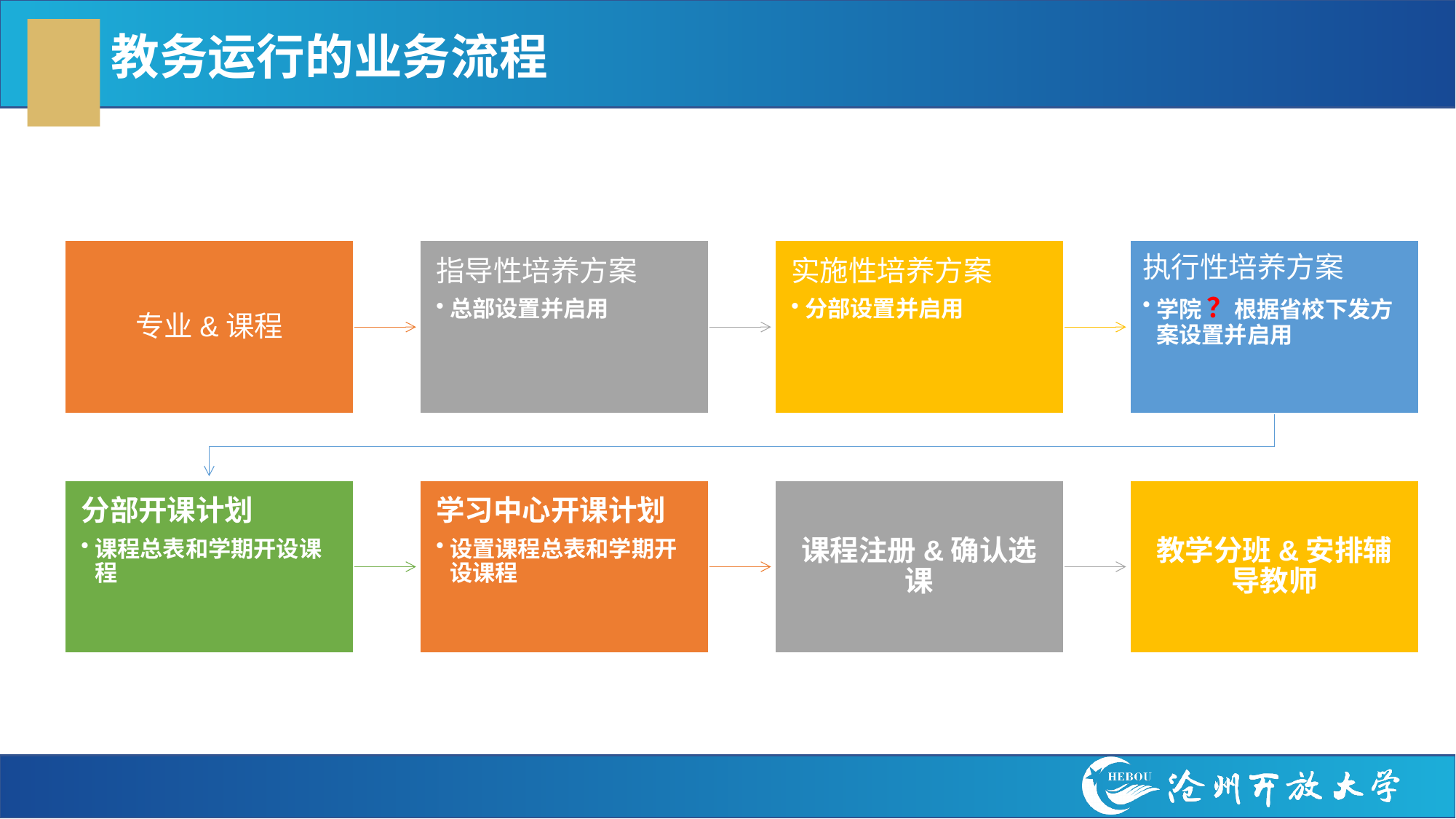

# 教务运行的业务流程

专业&课程

指导性培养方案
总部设置并启用

实施性培养方案
分部设置并启用

执行性培养方案
学院 ？根据省校下发方案设置并启用

分部开课计划
课程总表和学期开设课程

学习中心开课计划
设置课程总表和学期开设课程

课程注册&确认选课
教学分班&安排辅导教师